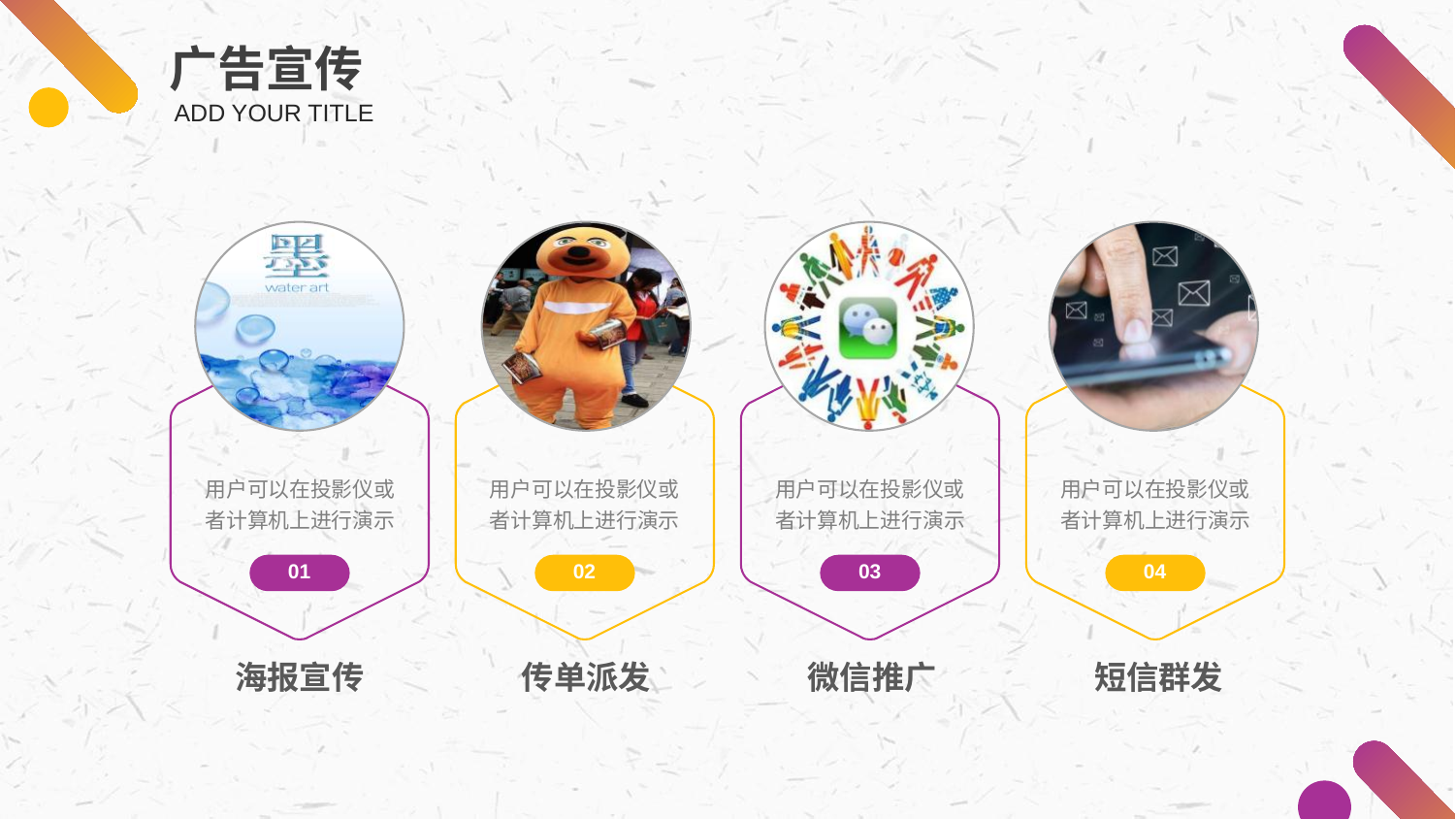

广告宣传
ADD YOUR TITLE

用户可以在投影仪或者计算机上进行演示
用户可以在投影仪或者计算机上进行演示
用户可以在投影仪或者计算机上进行演示
用户可以在投影仪或者计算机上进行演示
01

02

03

04

海报宣传
传单派发
微信推广
短信群发